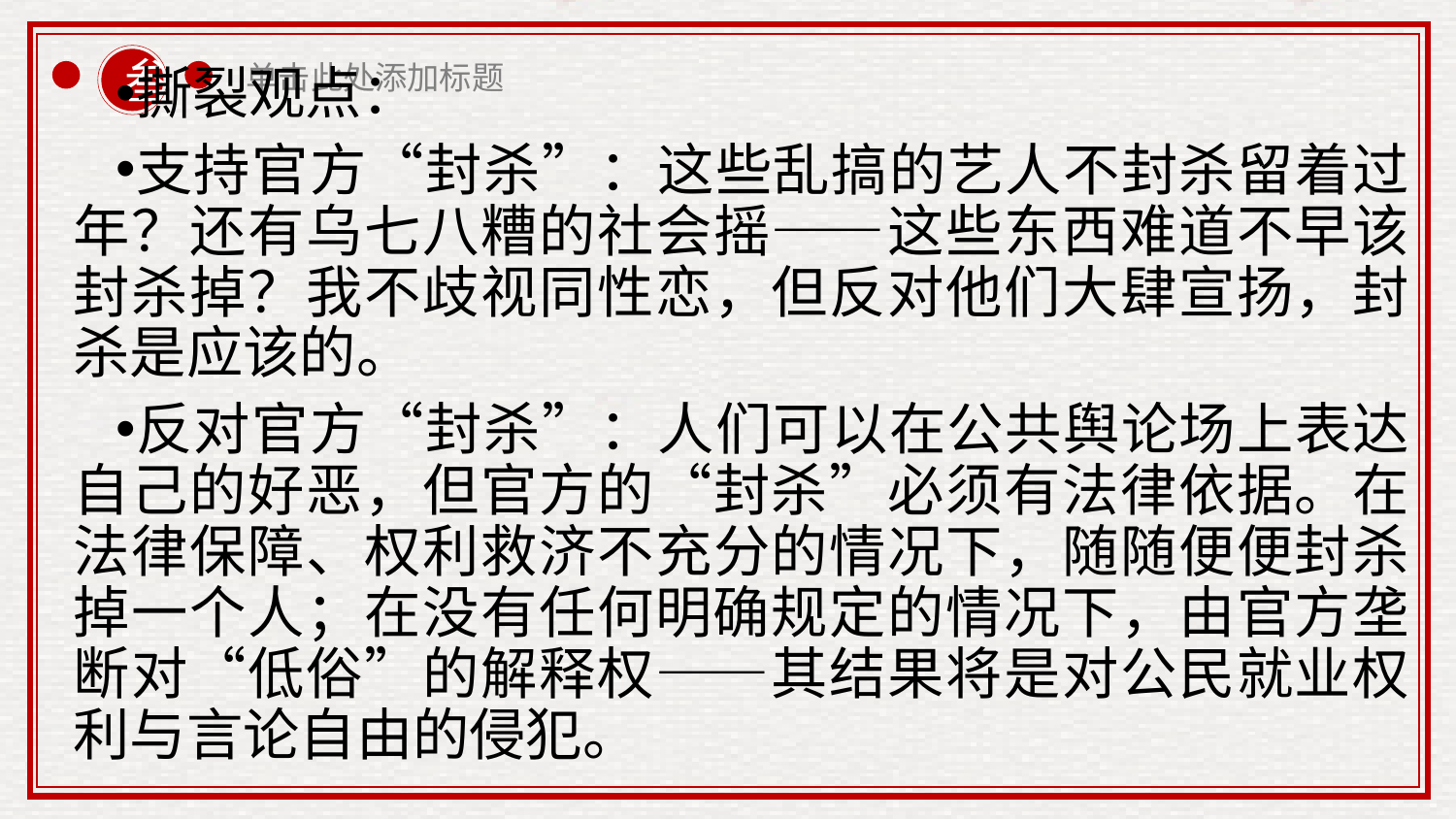

撕裂观点：
支持官方“封杀”：这些乱搞的艺人不封杀留着过年？还有乌七八糟的社会摇——这些东西难道不早该封杀掉？我不歧视同性恋，但反对他们大肆宣扬，封杀是应该的。
反对官方“封杀”：人们可以在公共舆论场上表达自己的好恶，但官方的“封杀”必须有法律依据。在法律保障、权利救济不充分的情况下，随随便便封杀掉一个人；在没有任何明确规定的情况下，由官方垄断对“低俗”的解释权——其结果将是对公民就业权利与言论自由的侵犯。